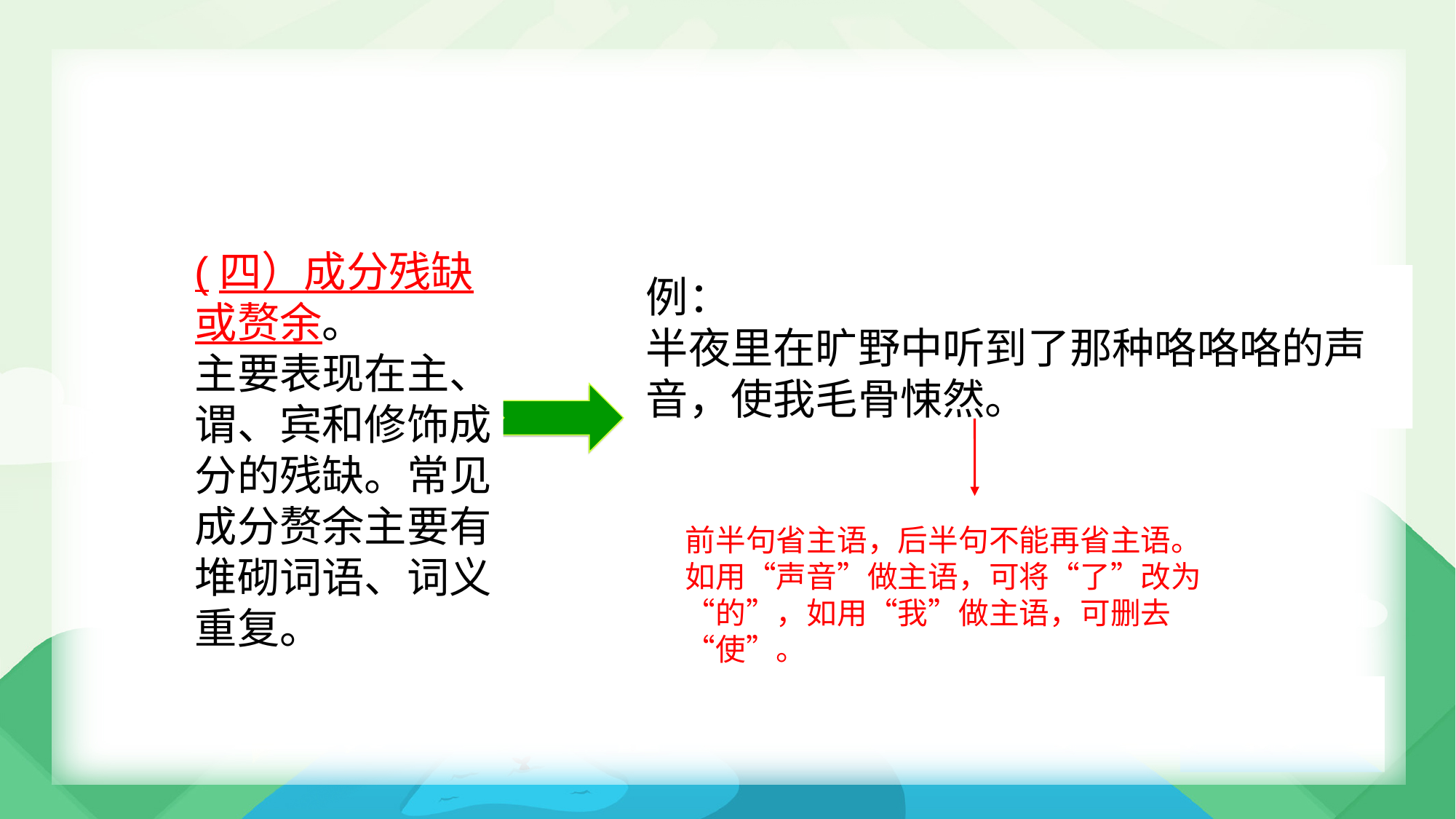

(四）成分残缺或赘余。
主要表现在主、谓、宾和修饰成分的残缺。常见成分赘余主要有堆砌词语、词义重复。
例：
半夜里在旷野中听到了那种咯咯咯的声音，使我毛骨悚然。

前半句省主语，后半句不能再省主语。如用“声音”做主语，可将“了”改为“的”，如用“我”做主语，可删去“使”。